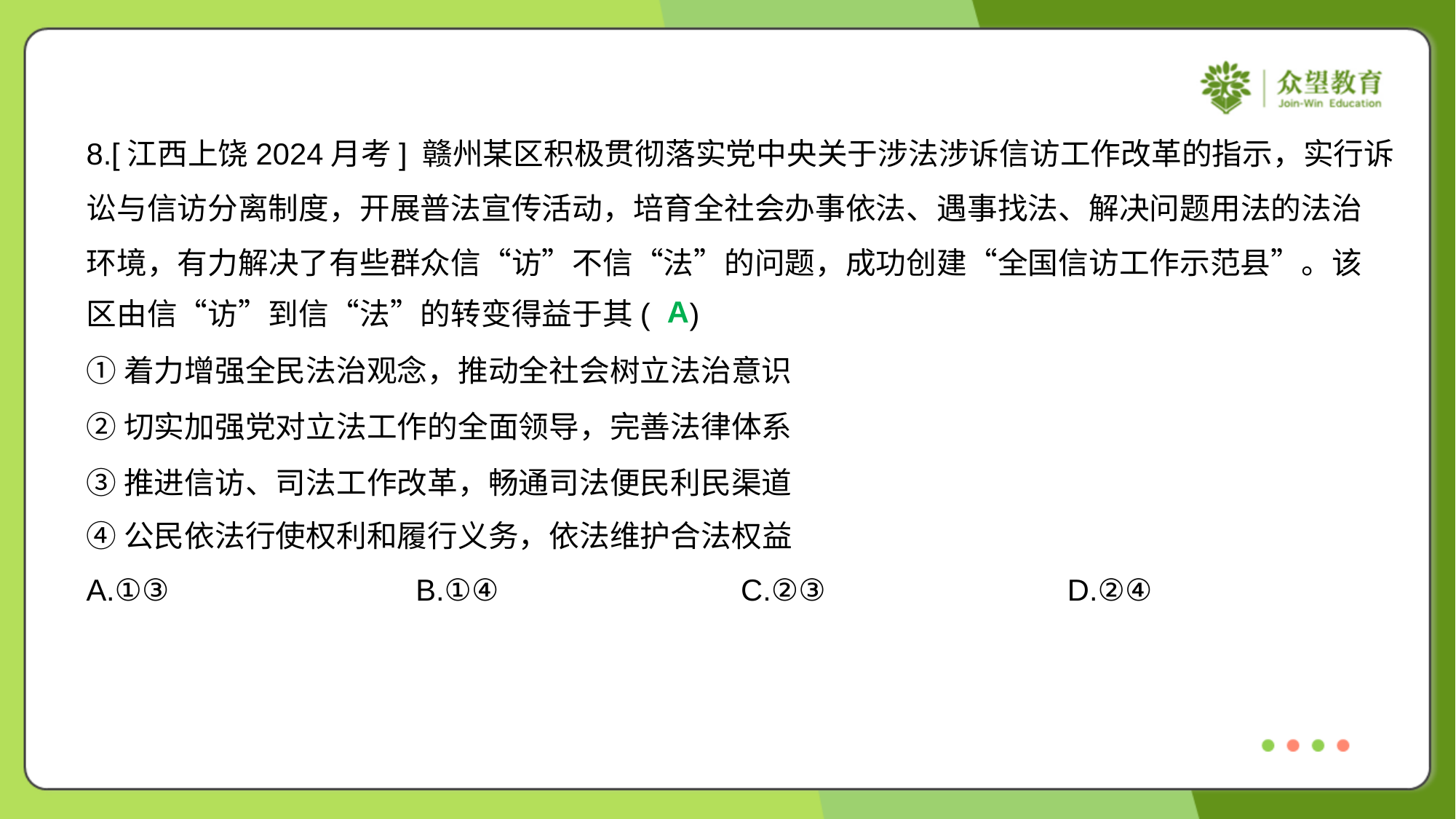

8.[江西上饶2024月考] 赣州某区积极贯彻落实党中央关于涉法涉诉信访工作改革的指示，实行诉
讼与信访分离制度，开展普法宣传活动，培育全社会办事依法、遇事找法、解决问题用法的法治
环境，有力解决了有些群众信“访”不信“法”的问题，成功创建“全国信访工作示范县”。该
区由信“访”到信“法”的转变得益于其(     )
A
①着力增强全民法治观念，推动全社会树立法治意识
②切实加强党对立法工作的全面领导，完善法律体系
③推进信访、司法工作改革，畅通司法便民利民渠道
④公民依法行使权利和履行义务，依法维护合法权益
A.①③	B.①④	C.②③	D.②④